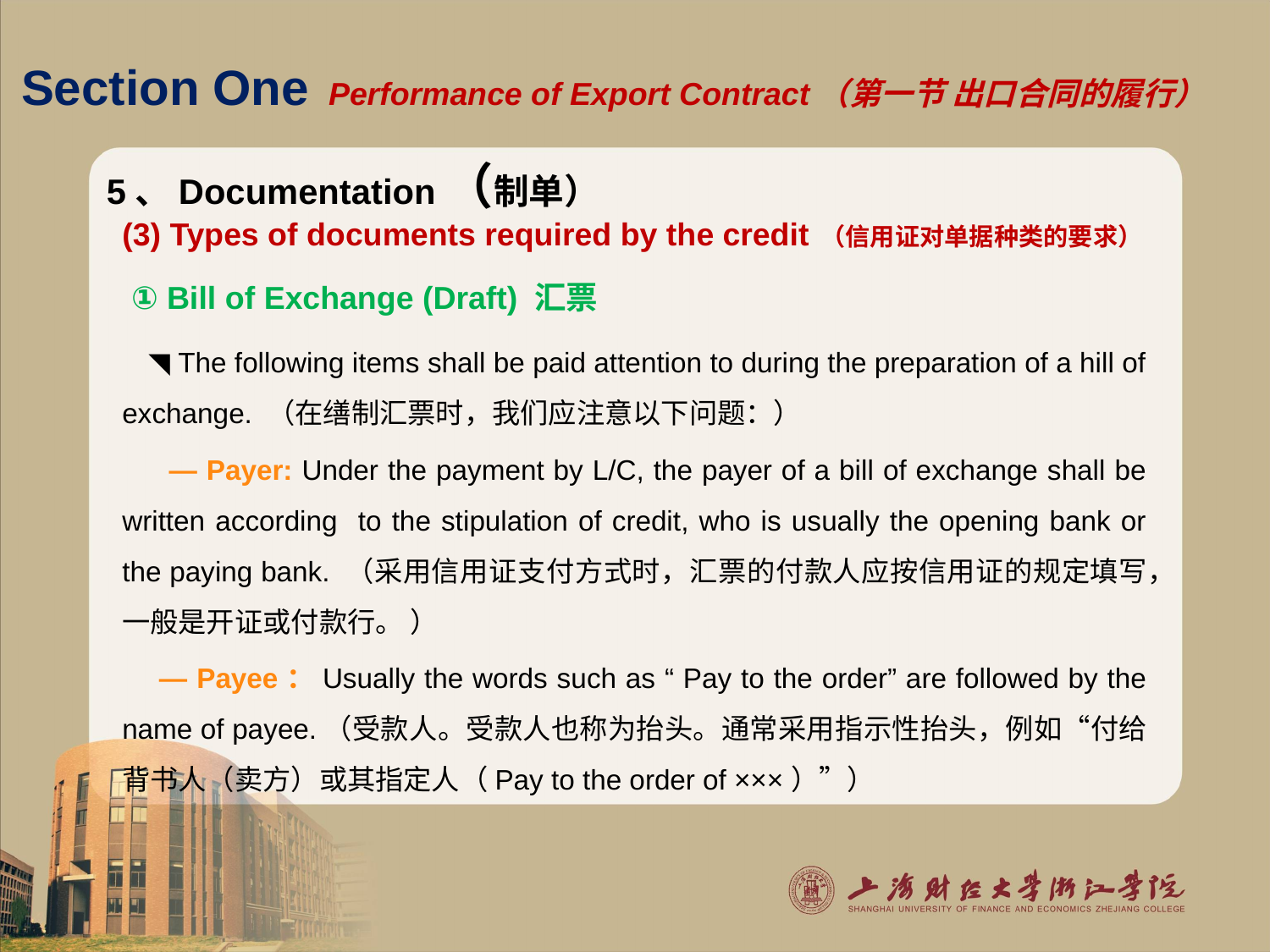

# Section One  Performance of Export Contract（第一节 出口合同的履行）
5、Documentation（制单）
(3) Types of documents required by the credit  （信用证对单据种类的要求）
 ① Bill of Exchange (Draft) 汇票
   ◥ The following items shall be paid attention to during the preparation of a hill of exchange. （在缮制汇票时，我们应注意以下问题：）
     — Payer: Under the payment by L/C, the payer of a bill of exchange shall be written according  to the stipulation of credit, who is usually the opening bank or the paying bank. （采用信用证支付方式时，汇票的付款人应按信用证的规定填写，一般是开证或付款行。 ）
    — Payee：Usually the words such as “ Pay to the order” are followed by the name of payee.（受款人。受款人也称为抬头。通常采用指示性抬头，例如“付给背书人（卖方）或其指定人（Pay to the order of ×××）”）